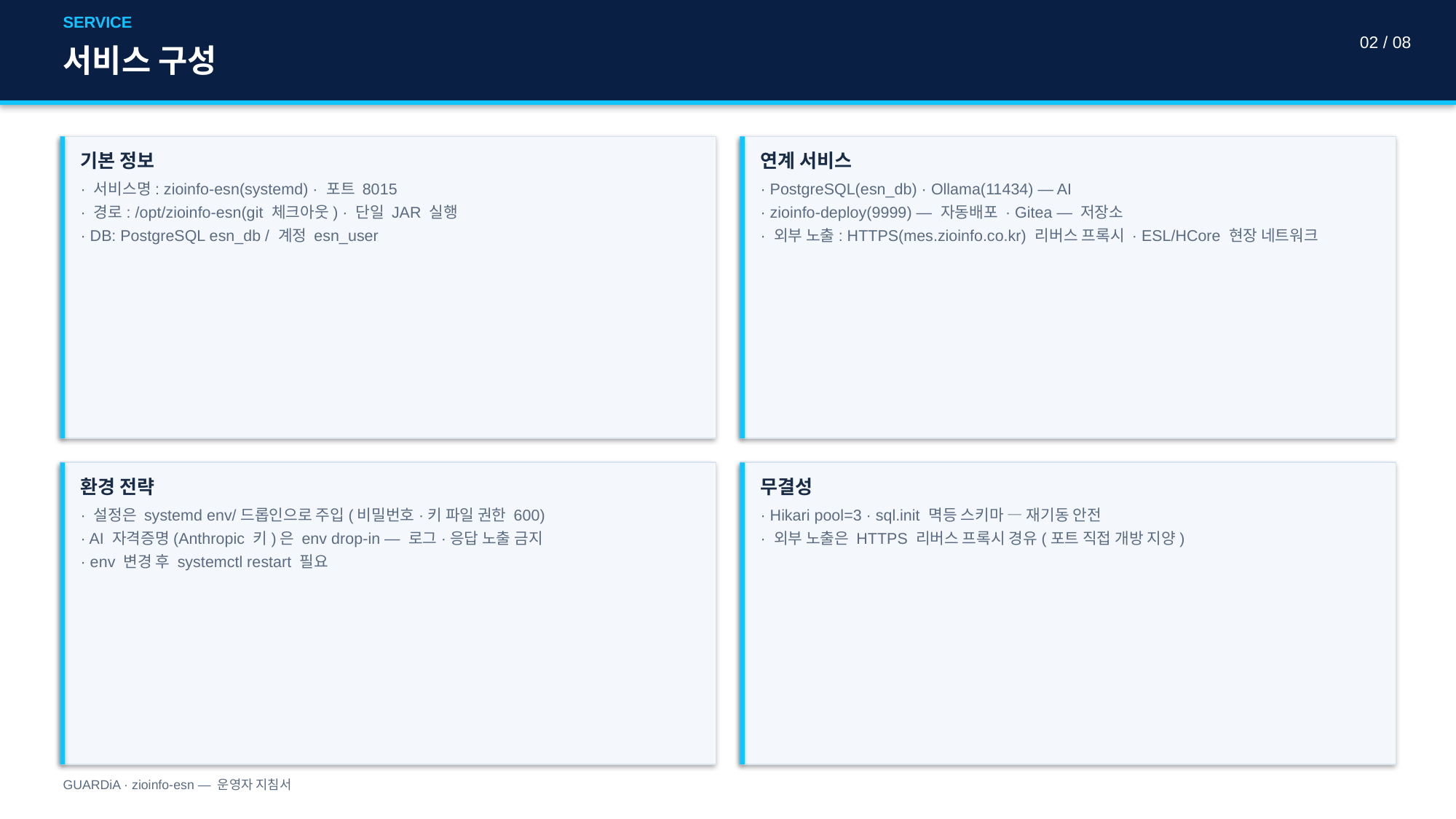

SERVICE
02 / 08
서비스 구성

기본 정보
· 서비스명: zioinfo-esn(systemd) · 포트 8015
· 경로: /opt/zioinfo-esn(git 체크아웃) · 단일 JAR 실행
· DB: PostgreSQL esn_db / 계정 esn_user
연계 서비스
· PostgreSQL(esn_db) · Ollama(11434) — AI
· zioinfo-deploy(9999) — 자동배포 · Gitea — 저장소
· 외부 노출: HTTPS(mes.zioinfo.co.kr) 리버스 프록시 · ESL/HCore 현장 네트워크

환경 전략
· 설정은 systemd env/드롭인으로 주입(비밀번호·키 파일 권한 600)
· AI 자격증명(Anthropic 키)은 env drop-in — 로그·응답 노출 금지
· env 변경 후 systemctl restart 필요
무결성
· Hikari pool=3 · sql.init 멱등 스키마 — 재기동 안전
· 외부 노출은 HTTPS 리버스 프록시 경유(포트 직접 개방 지양)
GUARDiA · zioinfo-esn — 운영자 지침서